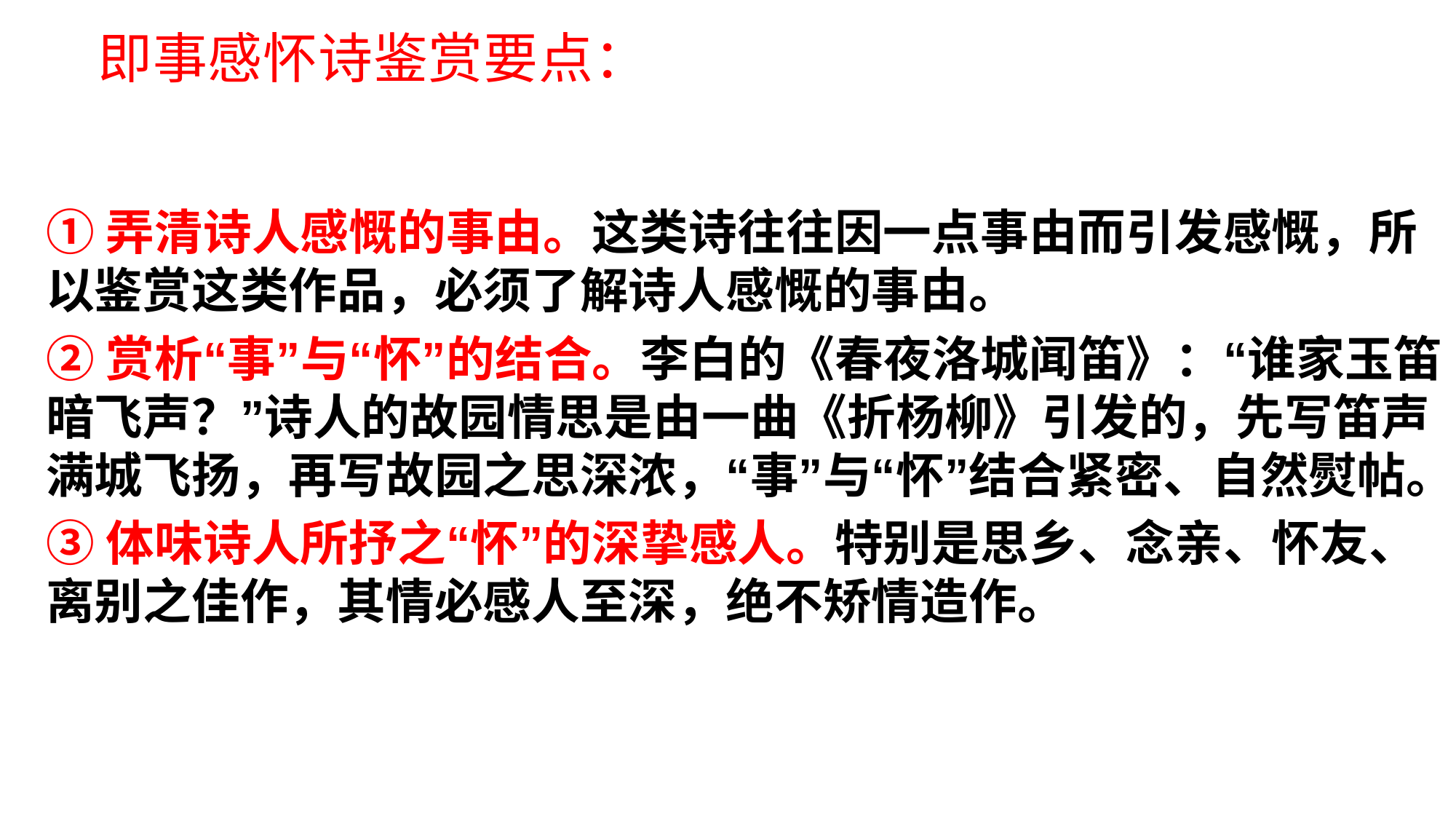

即事感怀诗鉴赏要点：
①弄清诗人感慨的事由。这类诗往往因一点事由而引发感慨，所以鉴赏这类作品，必须了解诗人感慨的事由。
②赏析“事”与“怀”的结合。李白的《春夜洛城闻笛》：“谁家玉笛暗飞声？”诗人的故园情思是由一曲《折杨柳》引发的，先写笛声满城飞扬，再写故园之思深浓，“事”与“怀”结合紧密、自然熨帖。
③体味诗人所抒之“怀”的深挚感人。特别是思乡、念亲、怀友、离别之佳作，其情必感人至深，绝不矫情造作。